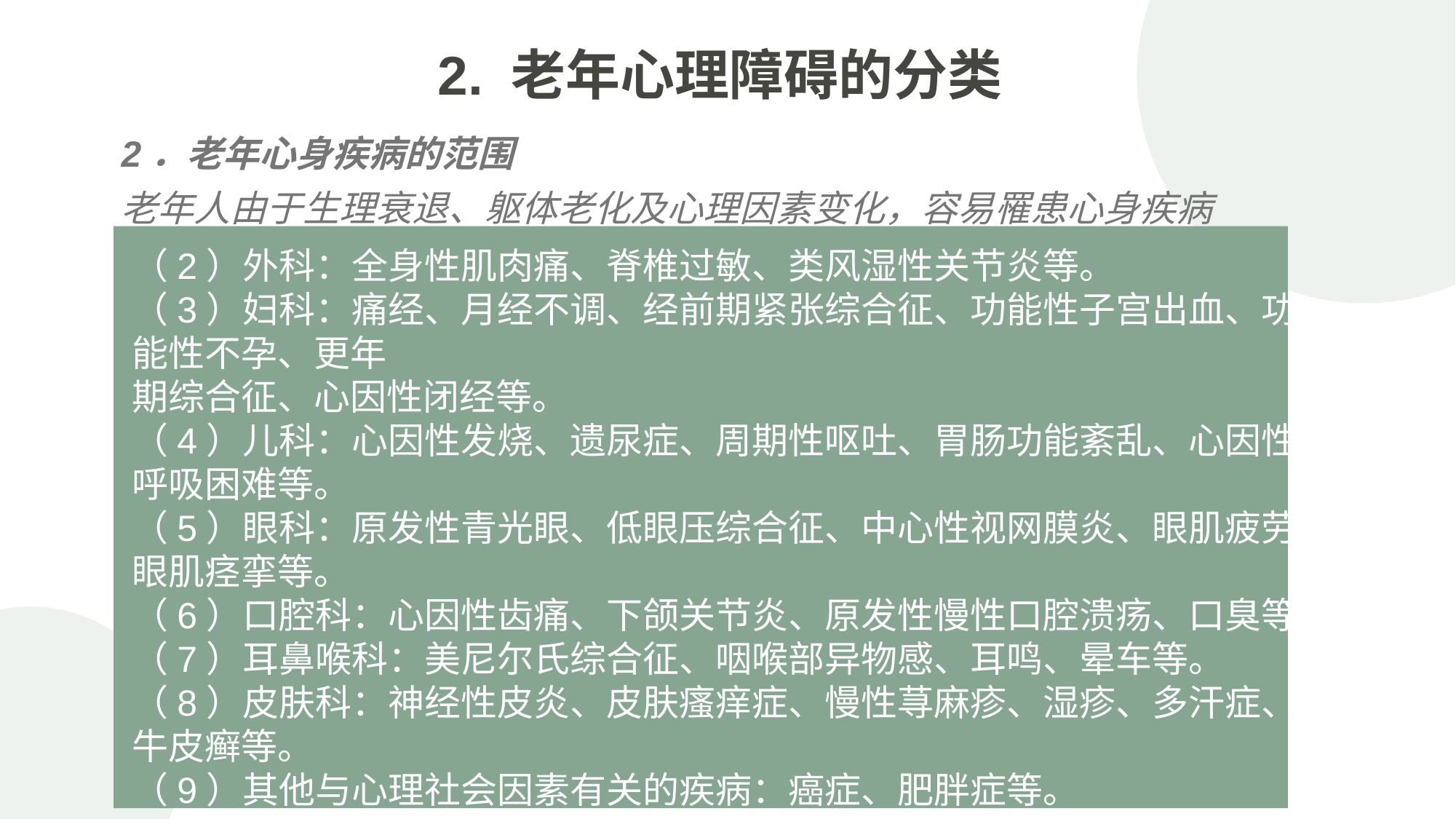

2. 老年心理障碍的分类
2．老年心身疾病的范围
老年人由于生理衰退、躯体老化及心理因素变化，容易罹患心身疾病

（2）外科：全身性肌肉痛、脊椎过敏、类风湿性关节炎等。
（3）妇科：痛经、月经不调、经前期紧张综合征、功能性子宫出血、功能性不孕、更年
期综合征、心因性闭经等。
（4）儿科：心因性发烧、遗尿症、周期性呕吐、胃肠功能紊乱、心因性呼吸困难等。
（5）眼科：原发性青光眼、低眼压综合征、中心性视网膜炎、眼肌疲劳、眼肌痉挛等。
（6）口腔科：心因性齿痛、下颌关节炎、原发性慢性口腔溃疡、口臭等。
（7）耳鼻喉科：美尼尔氏综合征、咽喉部异物感、耳鸣、晕车等。
（8）皮肤科：神经性皮炎、皮肤瘙痒症、慢性荨麻疹、湿疹、多汗症、牛皮癣等。
（9）其他与心理社会因素有关的疾病：癌症、肥胖症等。